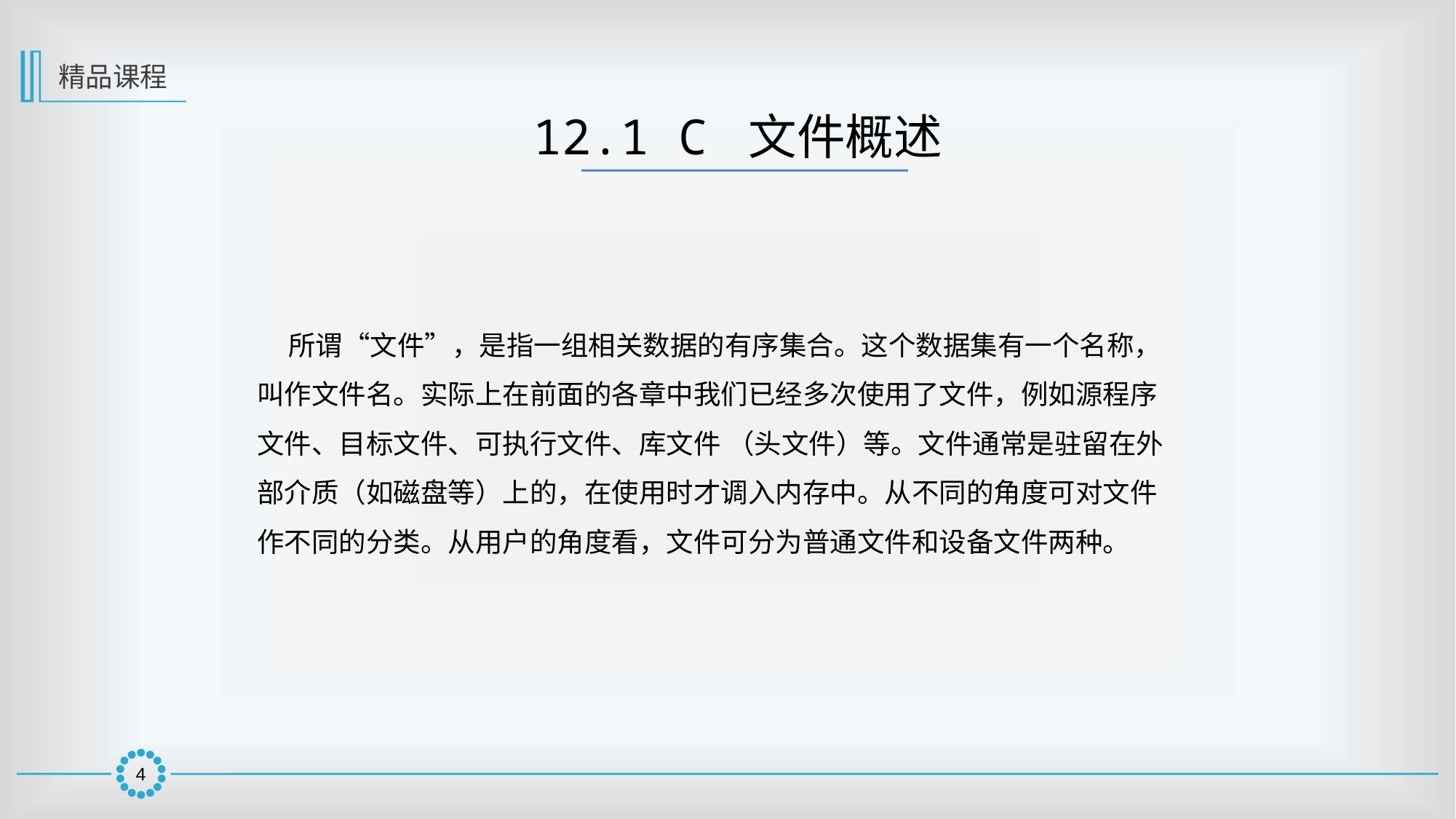

精品课程
12.1 C 文件概述

    所谓“文件”，是指一组相关数据的有序集合。这个数据集有一个名称，叫作文件名。实际上在前面的各章中我们已经多次使用了文件，例如源程序文件、目标文件、可执行文件、库文件 （头文件）等。文件通常是驻留在外部介质（如磁盘等）上的，在使用时才调入内存中。从不同的角度可对文件作不同的分类。从用户的角度看，文件可分为普通文件和设备文件两种。

4